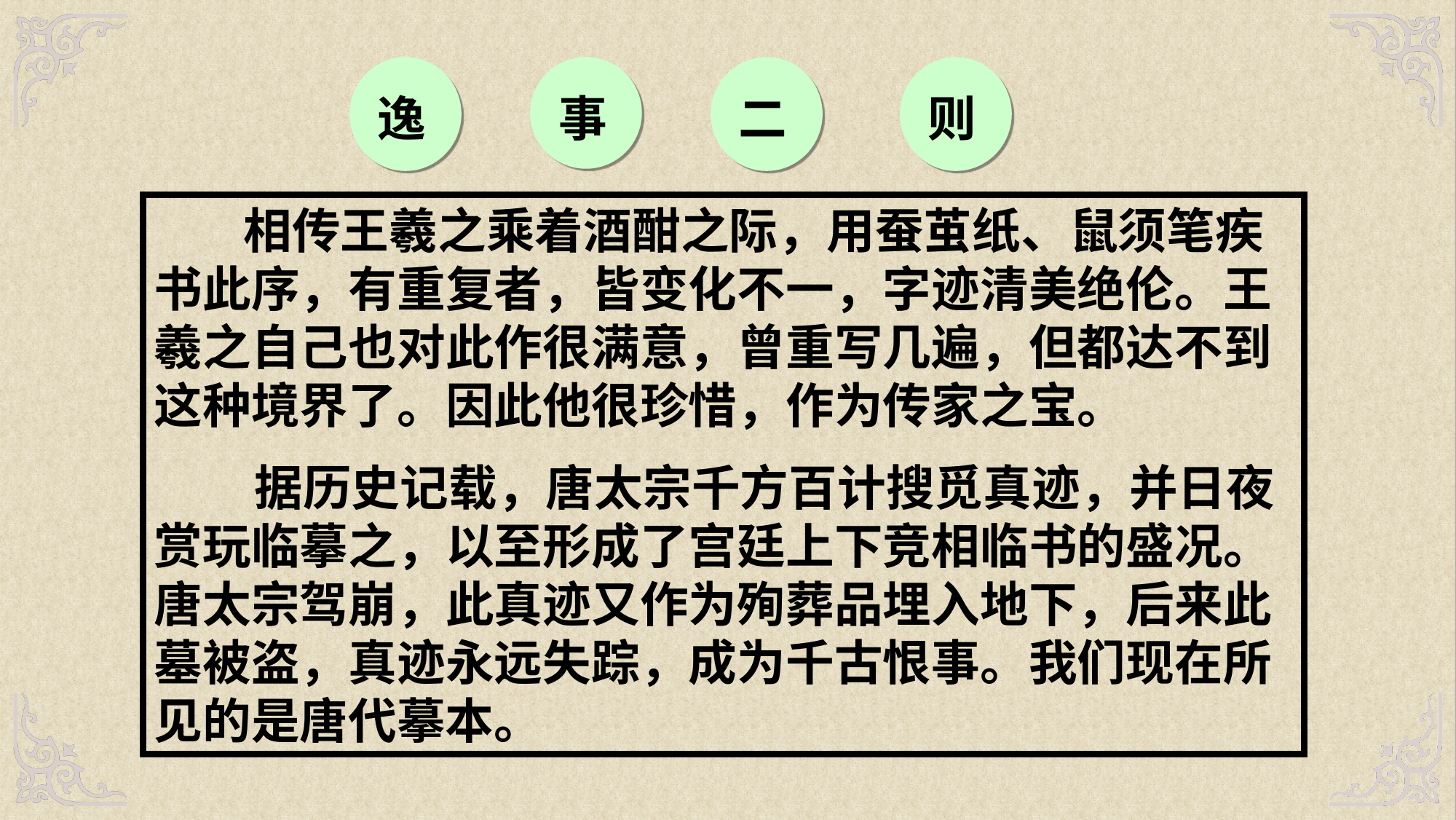

逸
事
二
则
       相传王羲之乘着酒酣之际，用蚕茧纸、鼠须笔疾书此序，有重复者，皆变化不一，字迹清美绝伦。王羲之自己也对此作很满意，曾重写几遍，但都达不到这种境界了。因此他很珍惜，作为传家之宝。
        据历史记载，唐太宗千方百计搜觅真迹，并日夜赏玩临摹之，以至形成了宫廷上下竞相临书的盛况。唐太宗驾崩，此真迹又作为殉葬品埋入地下，后来此墓被盗，真迹永远失踪，成为千古恨事。我们现在所见的是唐代摹本。